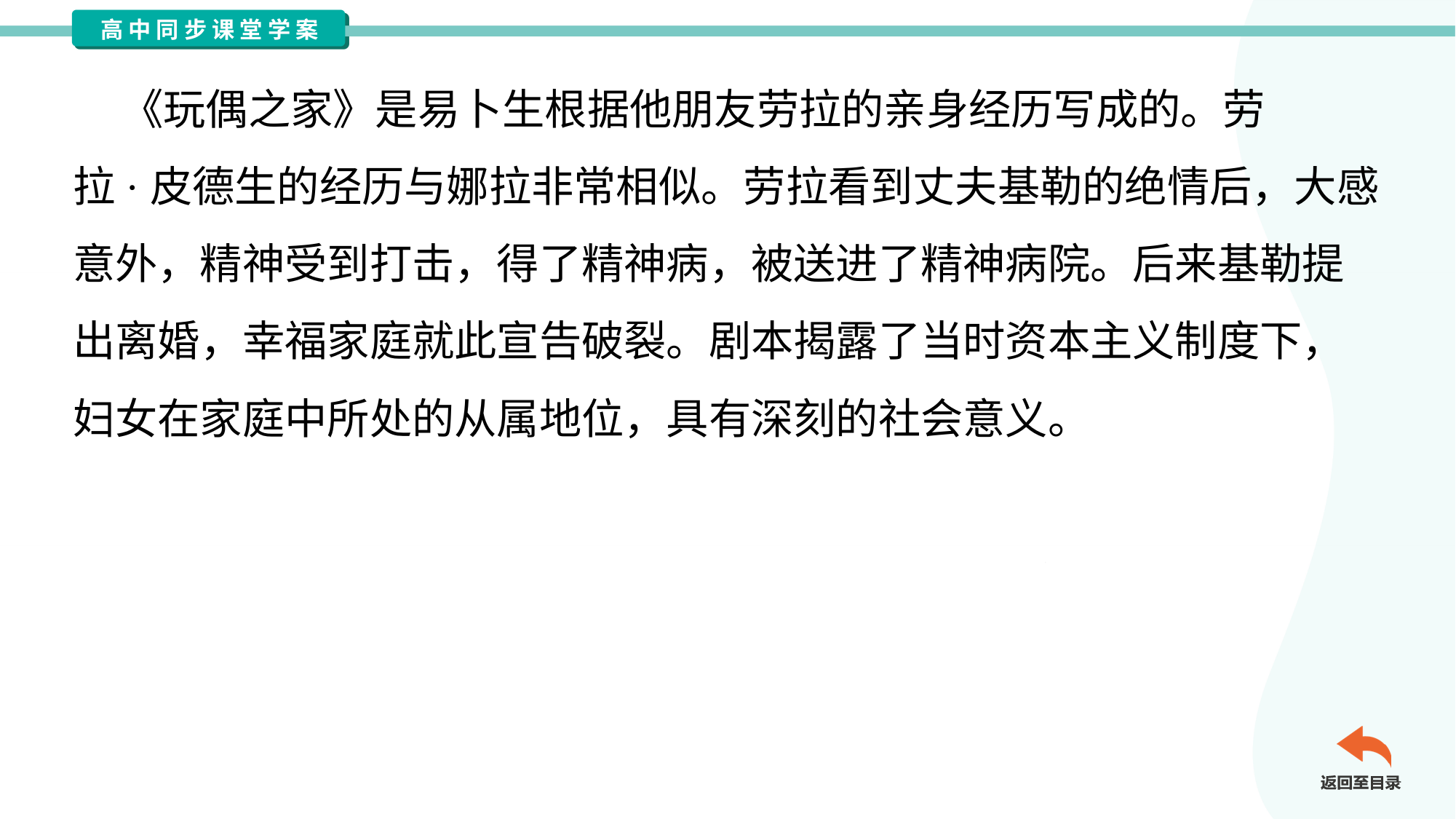

《玩偶之家》是易卜生根据他朋友劳拉的亲身经历写成的。劳
拉·皮德生的经历与娜拉非常相似。劳拉看到丈夫基勒的绝情后，大感
意外，精神受到打击，得了精神病，被送进了精神病院。后来基勒提
出离婚，幸福家庭就此宣告破裂。剧本揭露了当时资本主义制度下，
妇女在家庭中所处的从属地位，具有深刻的社会意义。